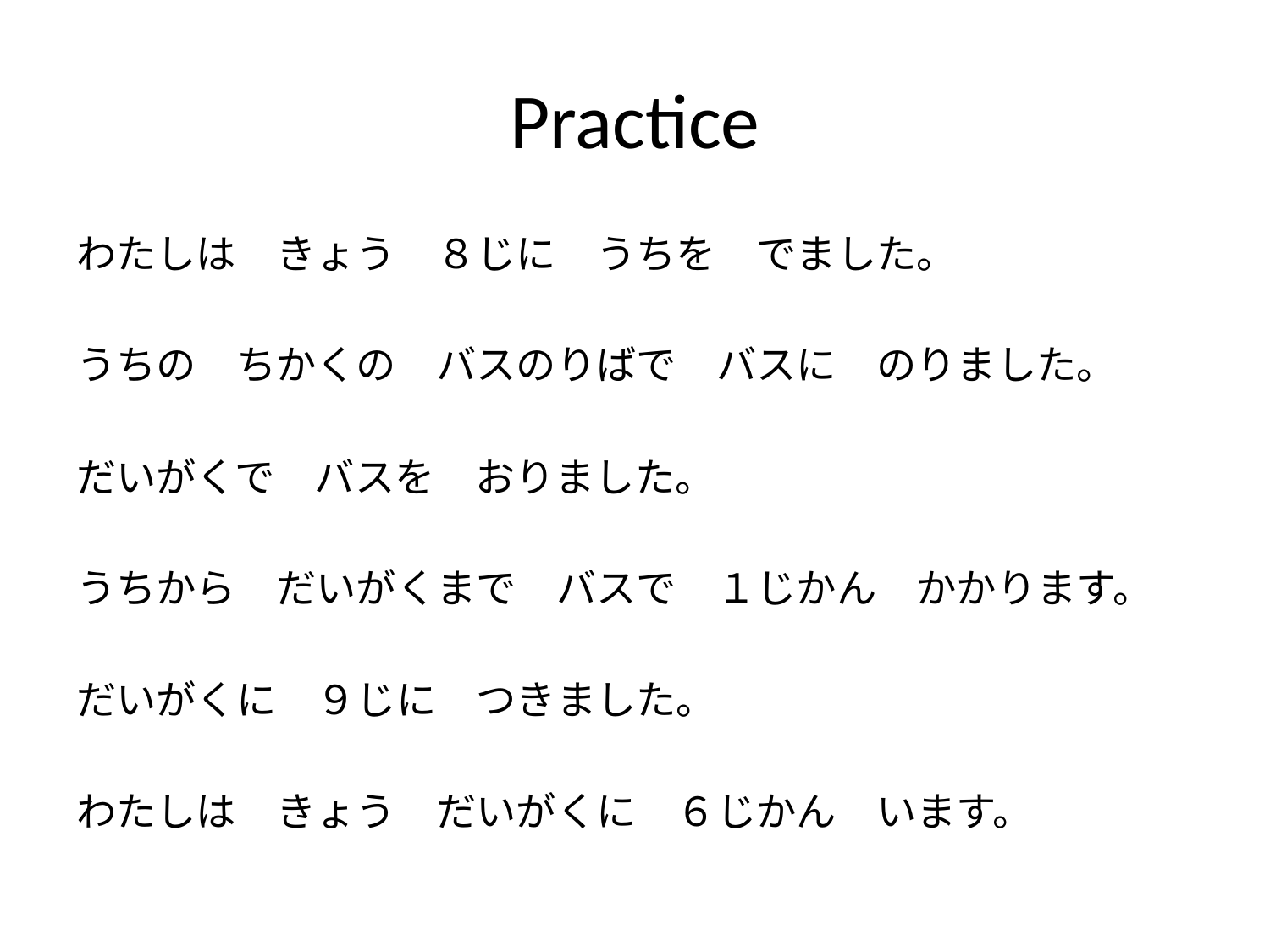

# Practice
わたしは　きょう　８じに　うちを　でました。

うちの　ちかくの　バスのりばで　バスに　のりました。

だいがくで　バスを　おりました。

うちから　だいがくまで　バスで　１じかん　かかります。

だいがくに　９じに　つきました。

わたしは　きょう　だいがくに　６じかん　います。